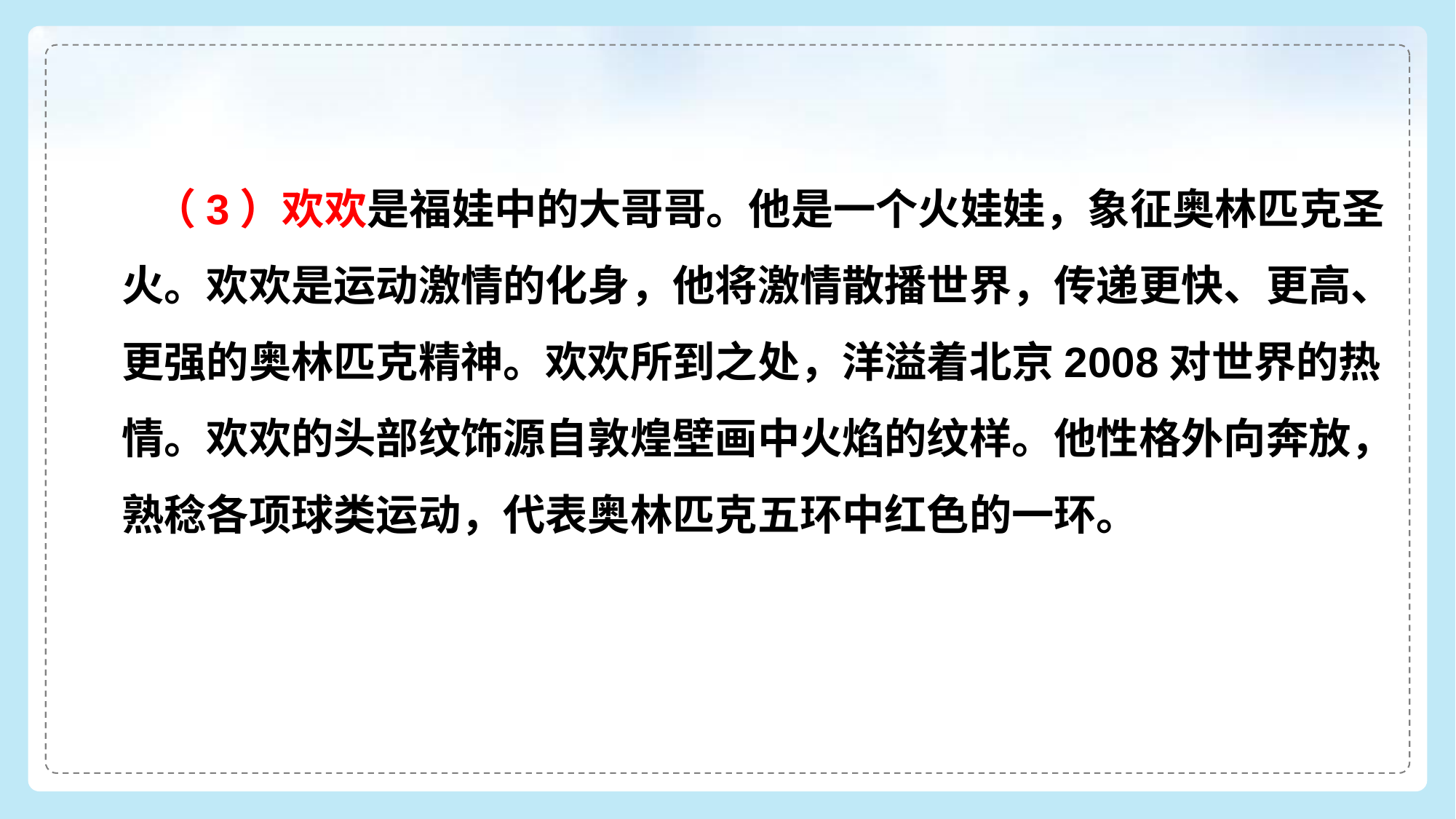

（3）欢欢是福娃中的大哥哥。他是一个火娃娃，象征奥林匹克圣火。欢欢是运动激情的化身，他将激情散播世界，传递更快、更高、更强的奥林匹克精神。欢欢所到之处，洋溢着北京2008对世界的热情。欢欢的头部纹饰源自敦煌壁画中火焰的纹样。他性格外向奔放，熟稔各项球类运动，代表奥林匹克五环中红色的一环。